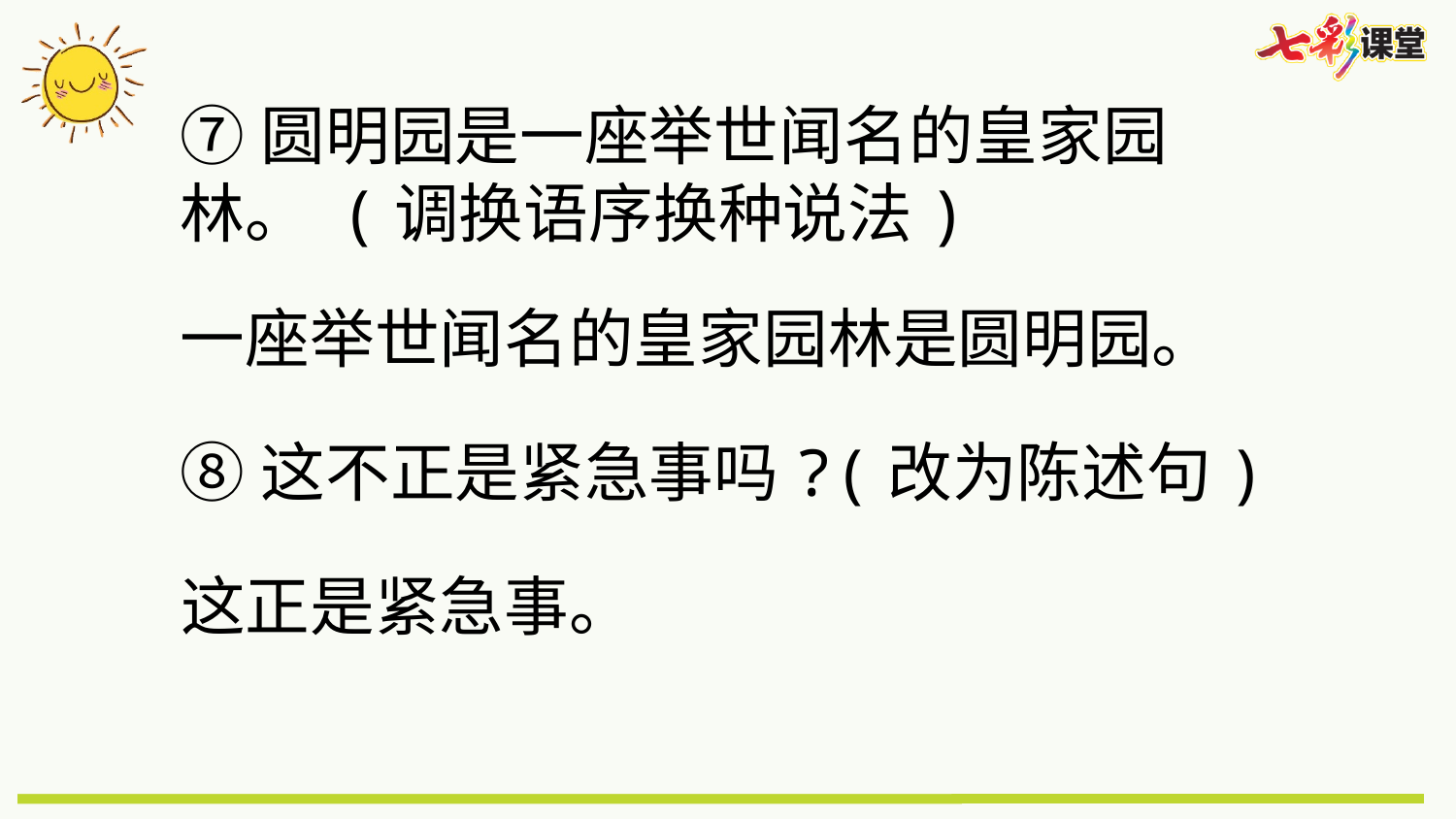

⑦圆明园是一座举世闻名的皇家园林。 (调换语序换种说法)
一座举世闻名的皇家园林是圆明园。
⑧这不正是紧急事吗?(改为陈述句)
这正是紧急事。